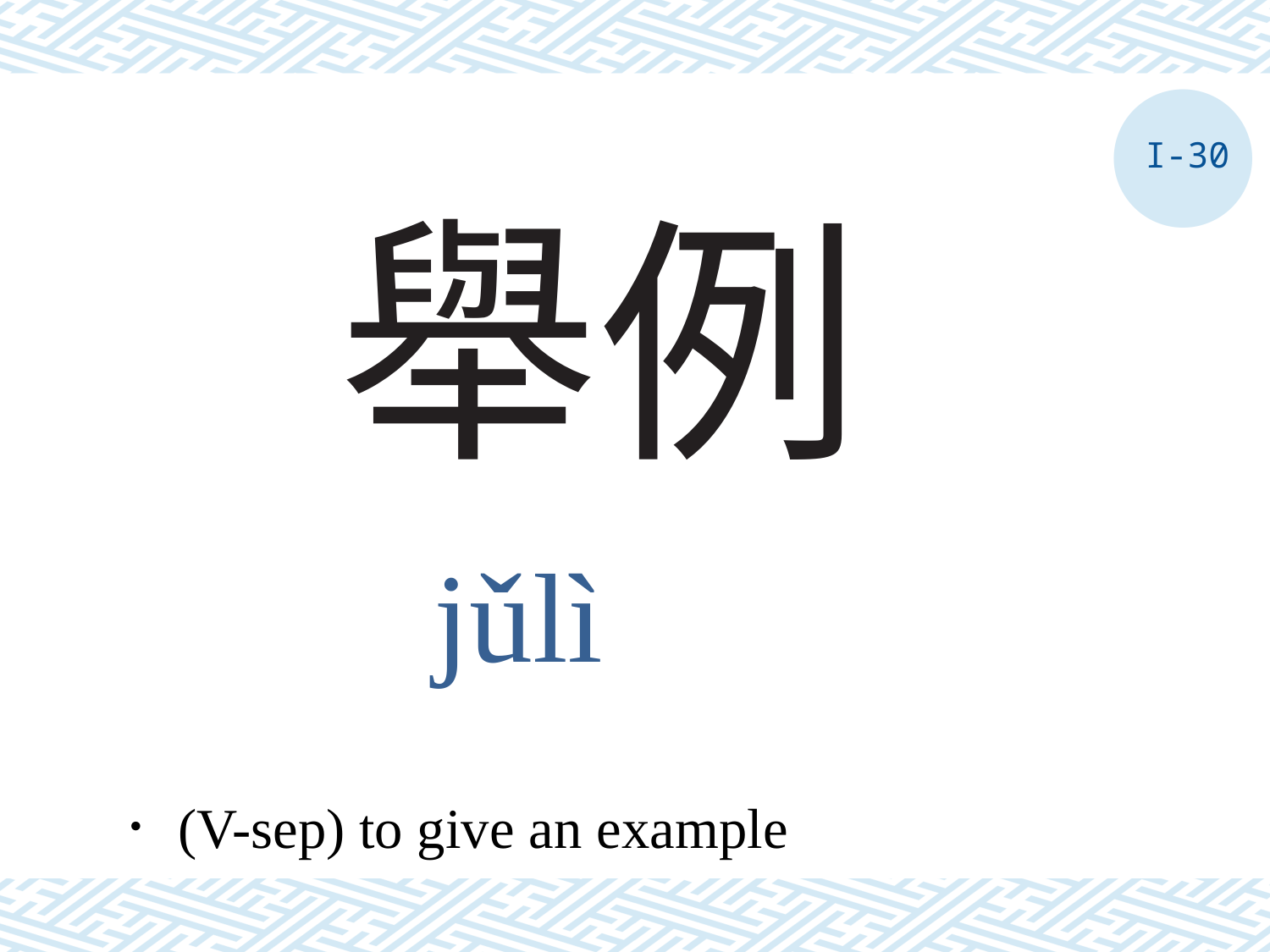

I-30

# 舉例
jǔlì
．(V-sep) to give an example